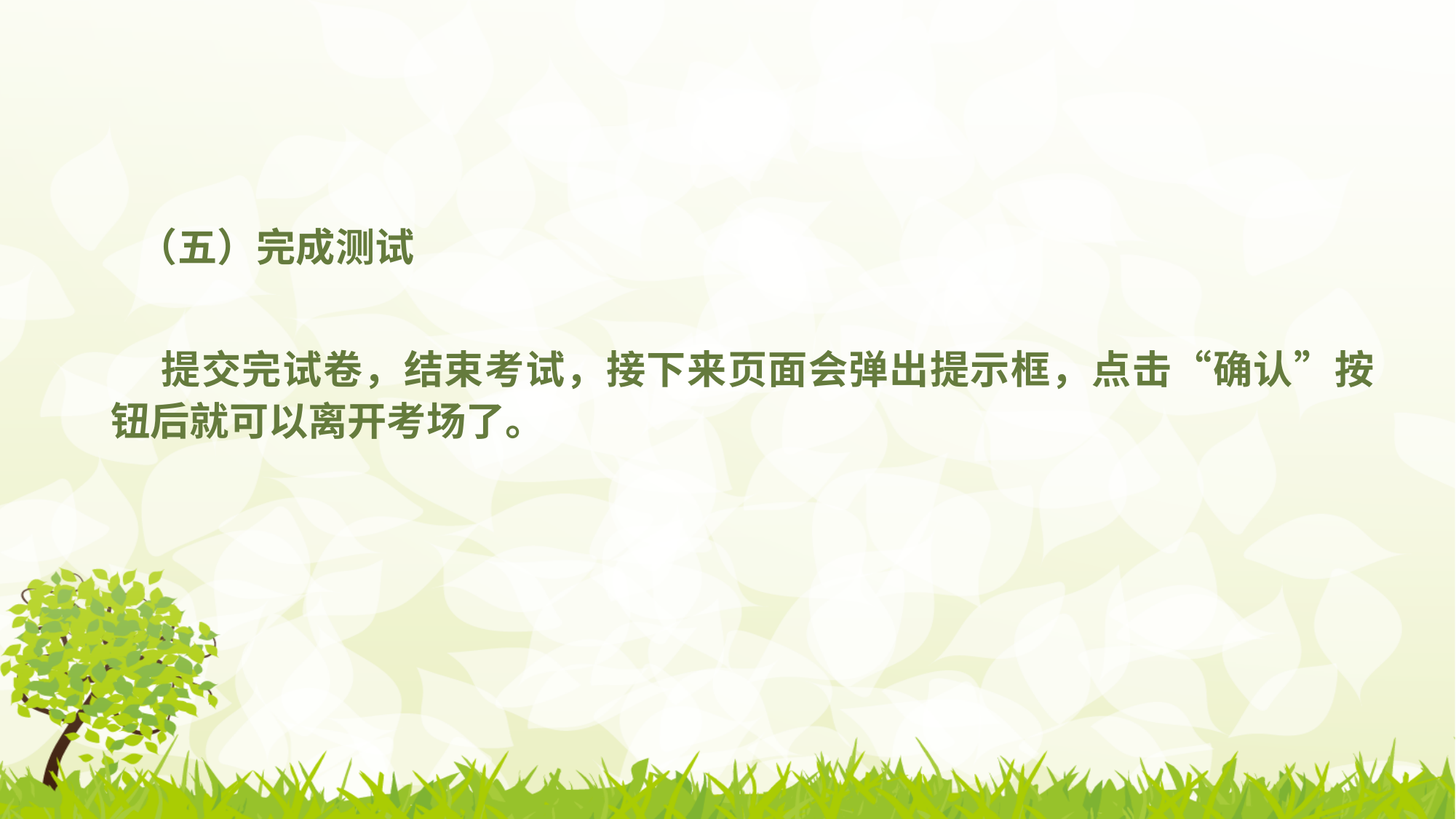

（五）完成测试

    提交完试卷，结束考试，接下来页面会弹出提示框，点击“确认”按钮后就可以离开考场了。